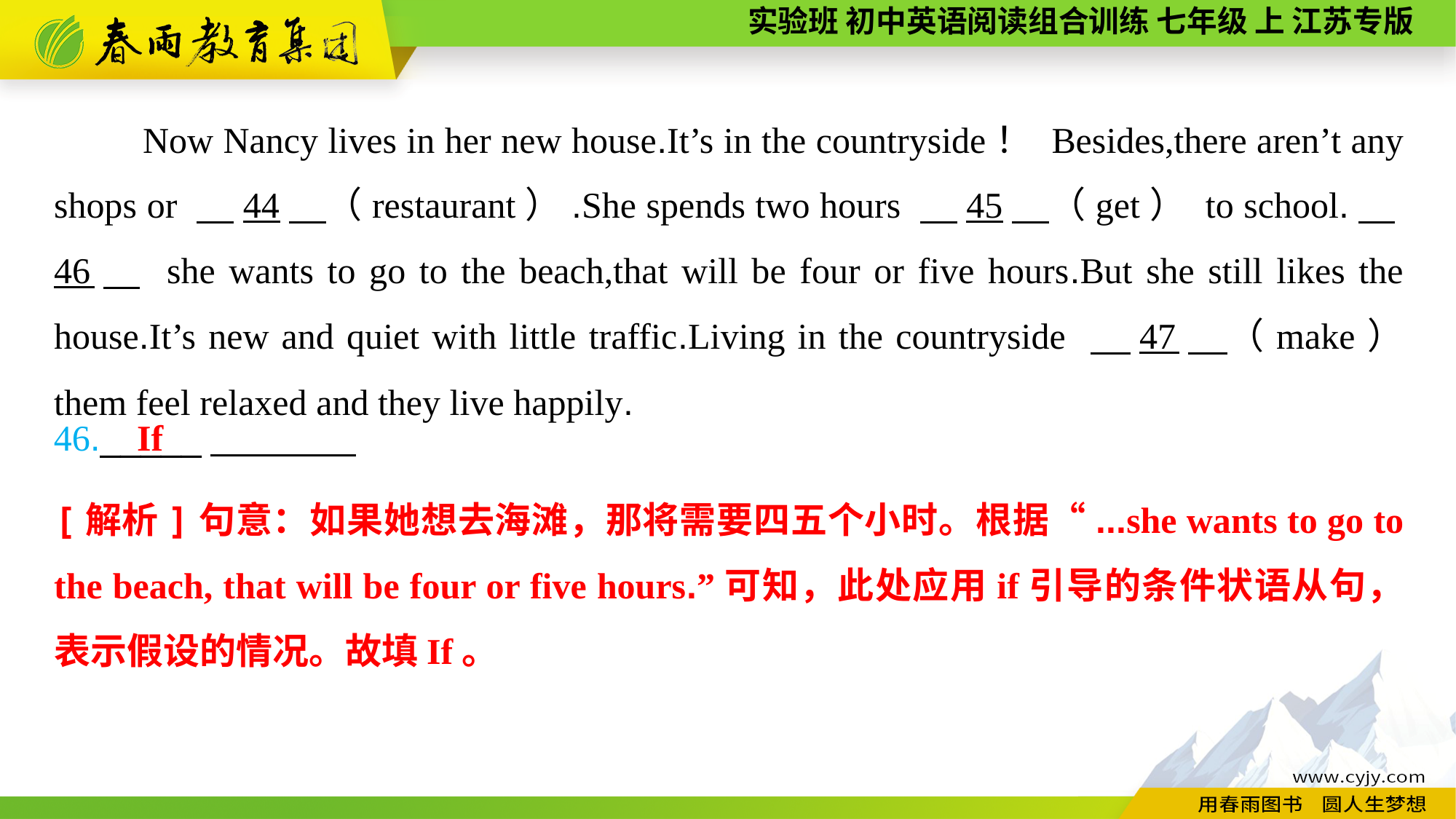

Now Nancy lives in her new house.It’s in the countryside！ Besides,there aren’t any shops or 　44　（restaurant）.She spends two hours 　45　（get） to school.　46　 she wants to go to the beach,that will be four or five hours.But she still likes the house.It’s new and quiet with little traffic.Living in the countryside 　47　（make） them feel relaxed and they live happily.
If
46._____
[解析]句意：如果她想去海滩，那将需要四五个小时。根据“...she wants to go to the beach, that will be four or five hours.”可知，此处应用if引导的条件状语从句，表示假设的情况。故填If。